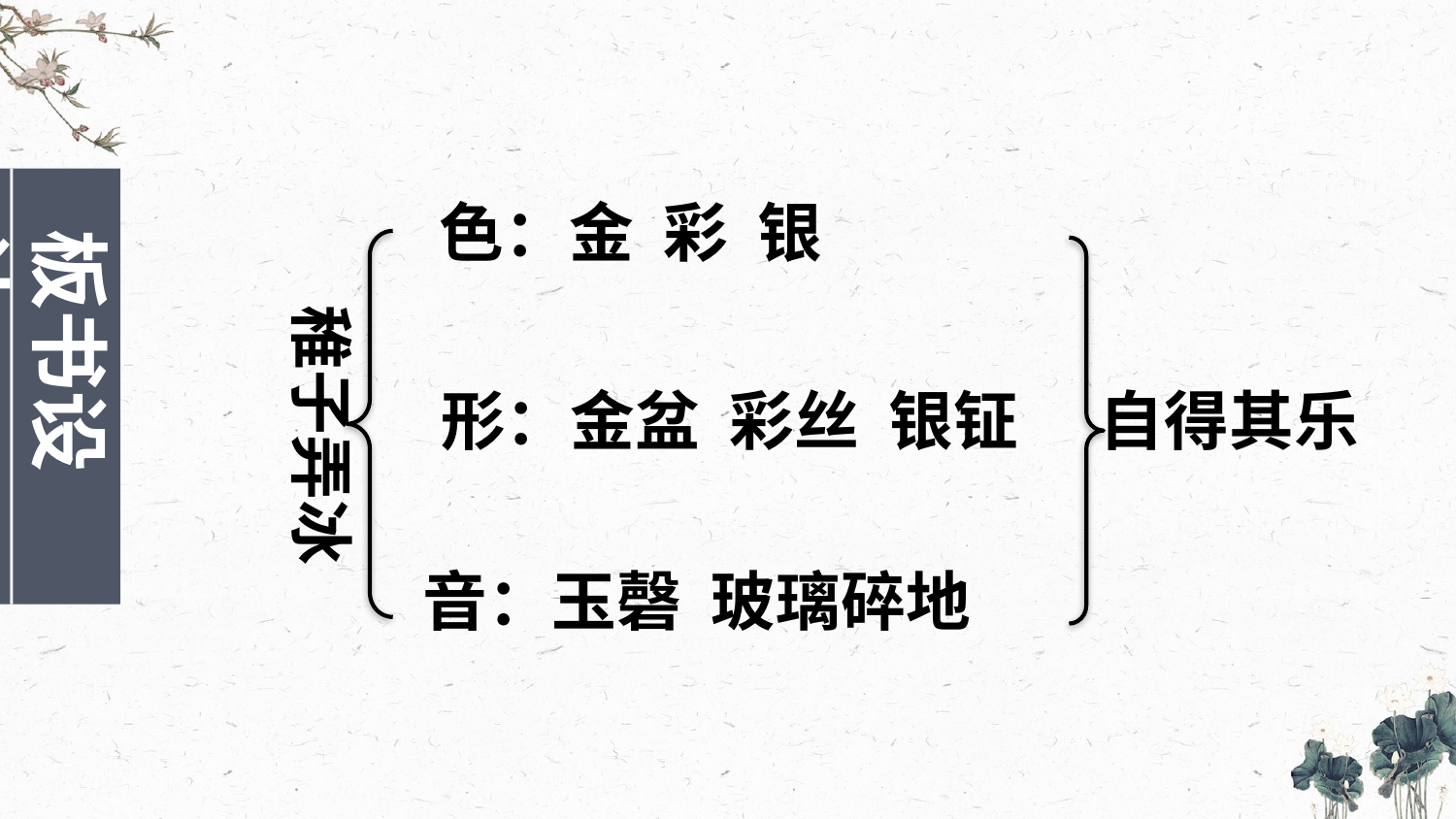

色：金  彩  银
板书设计

稚子弄冰
形：金盆  彩丝  银钲
自得其乐
音：玉磬  玻璃碎地